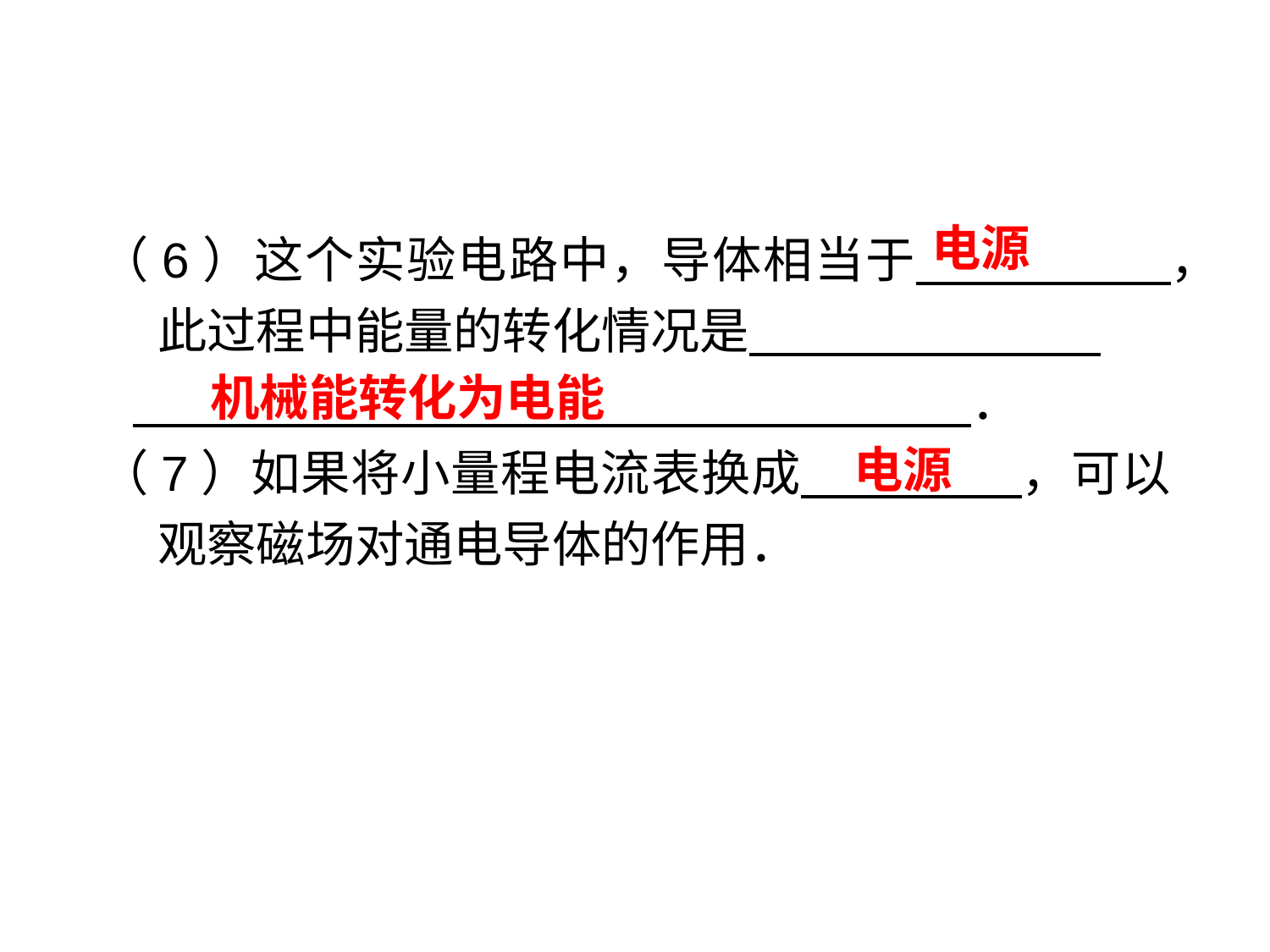

（6）这个实验电路中，导体相当于　　    　　，此过程中能量的转化情况是　　　　　　     .
  　　　　　　　　　　　　　　　　　．
（7）如果将小量程电流表换成　　      　，可以观察磁场对通电导体的作用．
电源
机械能转化为电能
电源